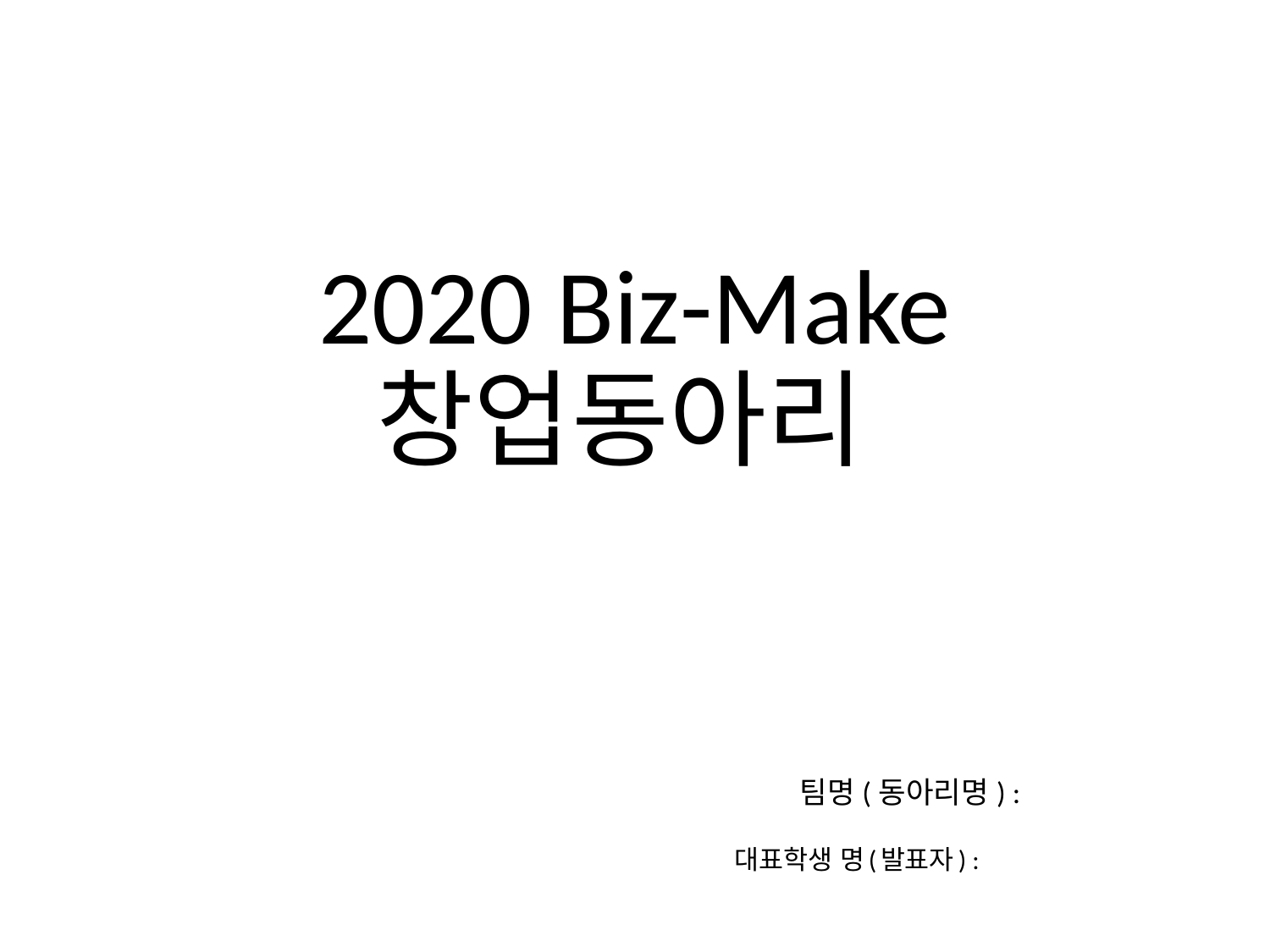

# 2020 Biz-Make 창업동아리
팀명(동아리명) :
대표학생 명(발표자) :